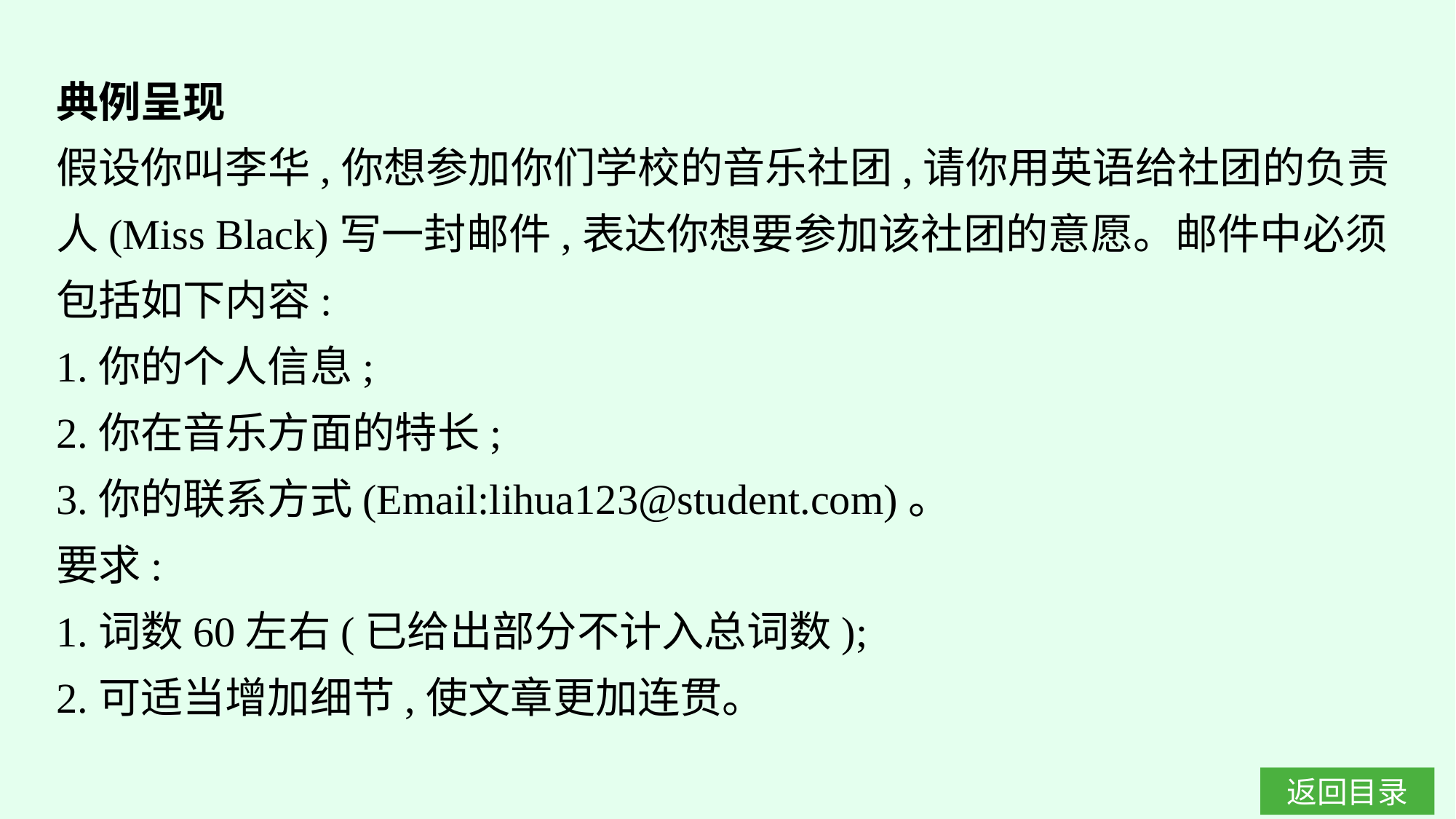

典例呈现
假设你叫李华,你想参加你们学校的音乐社团,请你用英语给社团的负责人(Miss Black)写一封邮件,表达你想要参加该社团的意愿。邮件中必须包括如下内容:
1.你的个人信息;
2.你在音乐方面的特长;
3.你的联系方式(Email:lihua123@student.com)。
要求:
1.词数60左右(已给出部分不计入总词数);
2.可适当增加细节,使文章更加连贯。